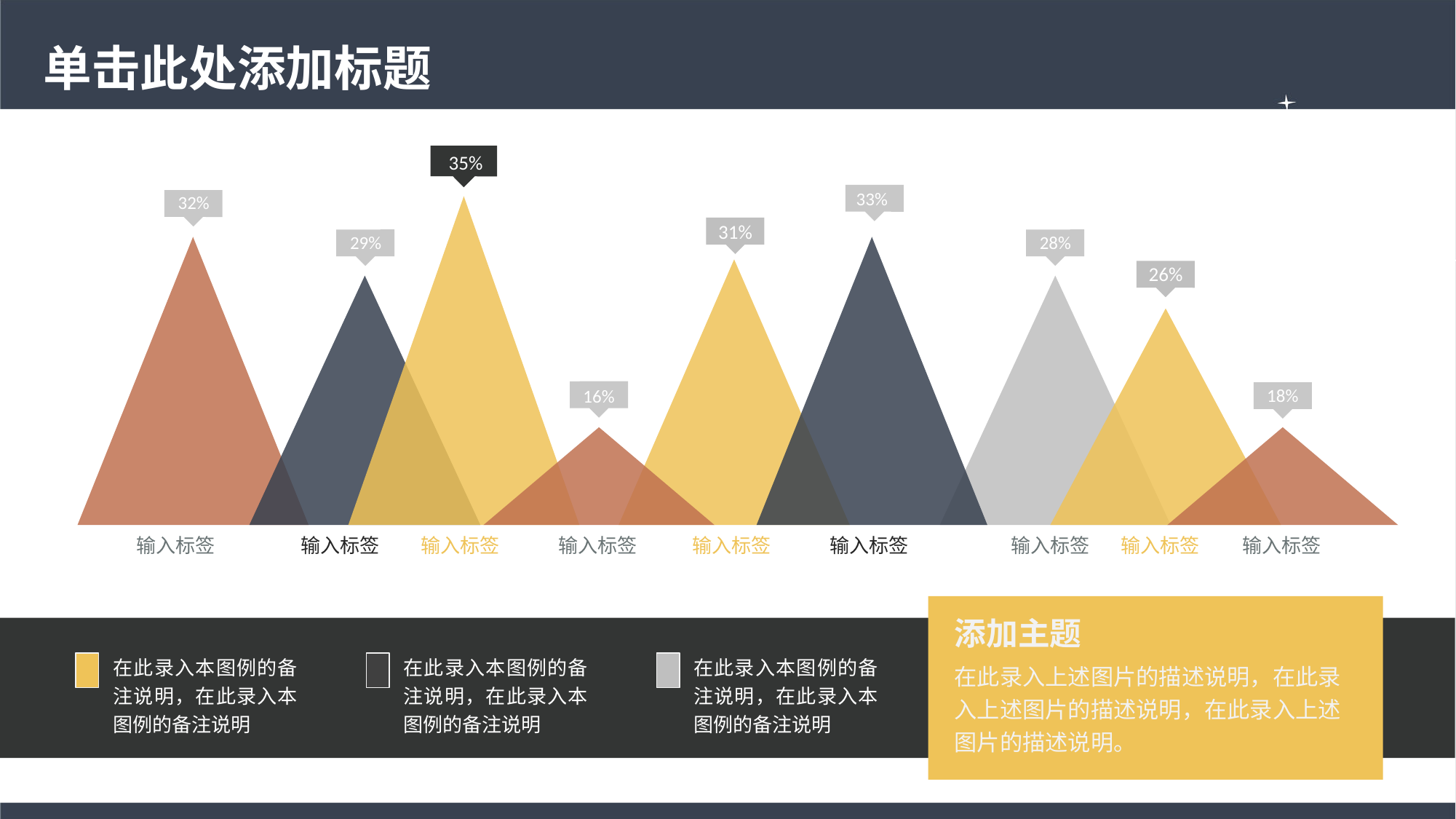

# 单击此处添加标题

35%

33%

32%

31%

29%

28%

26%

16%

18%

输入标签
输入标签
输入标签
输入标签
输入标签
输入标签
输入标签
输入标签
输入标签

添加主题

在此录入本图例的备注说明，在此录入本图例的备注说明
在此录入本图例的备注说明，在此录入本图例的备注说明
在此录入本图例的备注说明，在此录入本图例的备注说明
在此录入上述图片的描述说明，在此录入上述图片的描述说明，在此录入上述图片的描述说明。